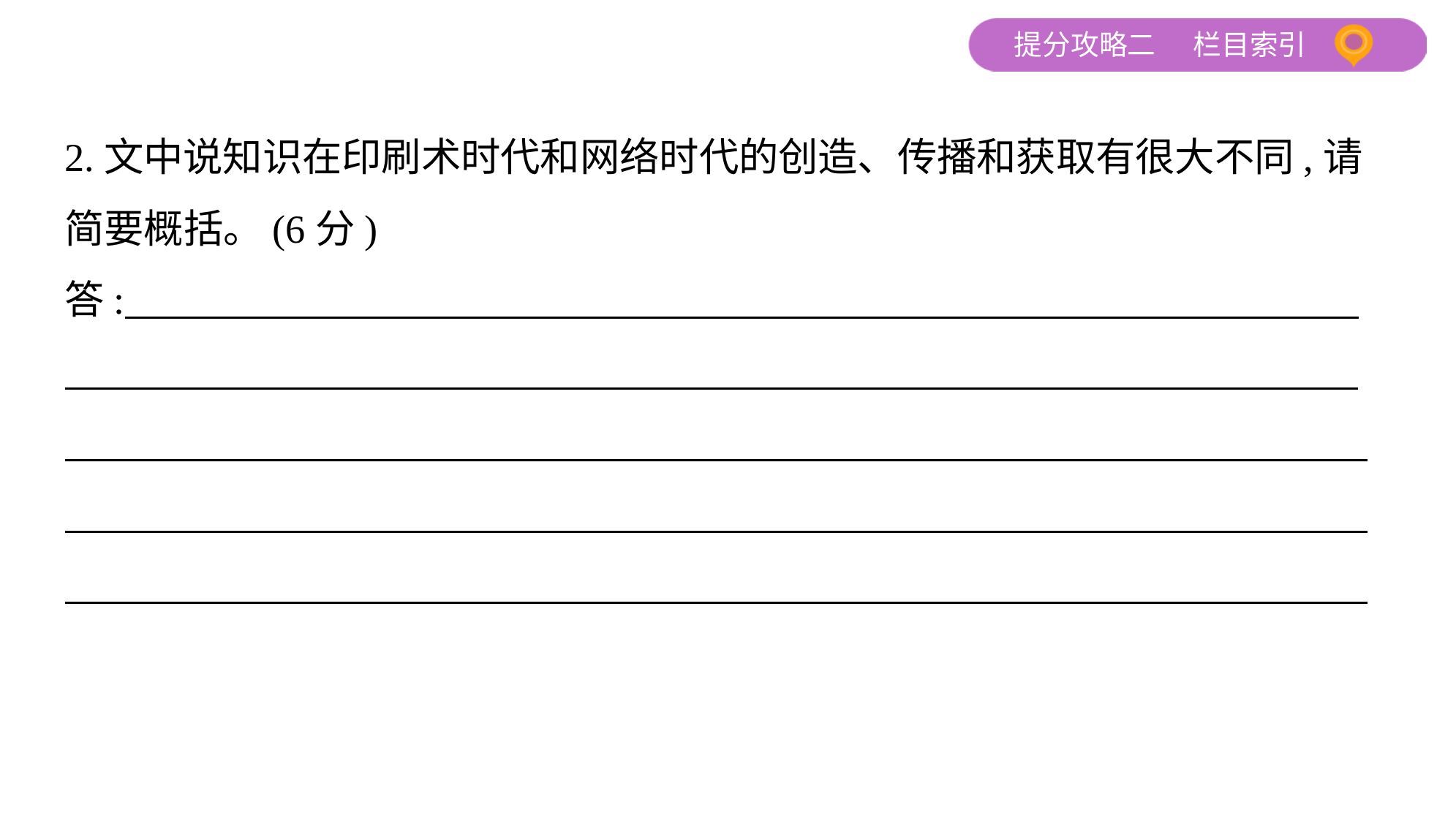

2.文中说知识在印刷术时代和网络时代的创造、传播和获取有很大不同,请
简要概括。(6分)
答: